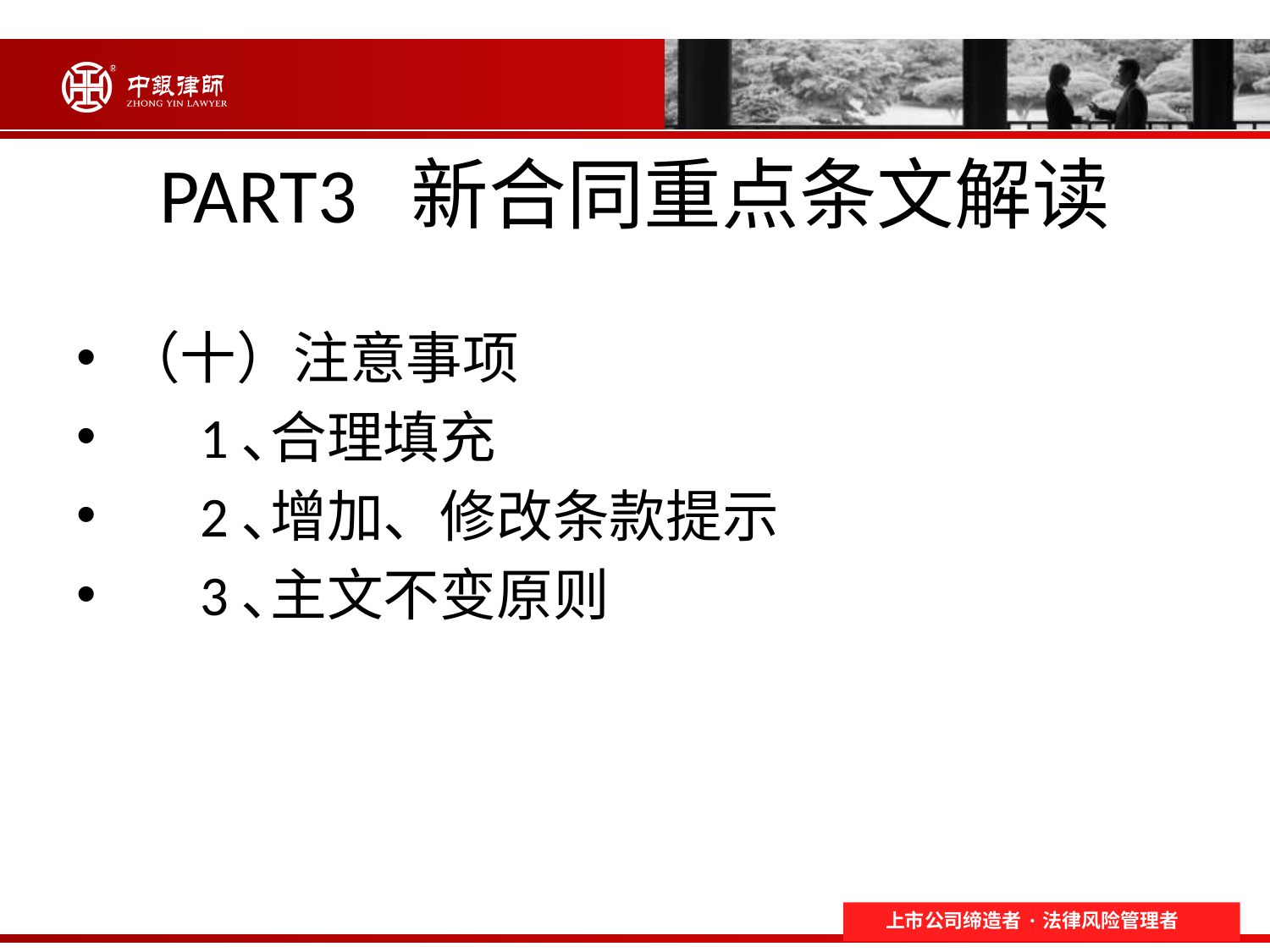

# PART3  新合同重点条文解读
（十）注意事项
      1､合理填充
      2､增加、修改条款提示
      3､主文不变原则